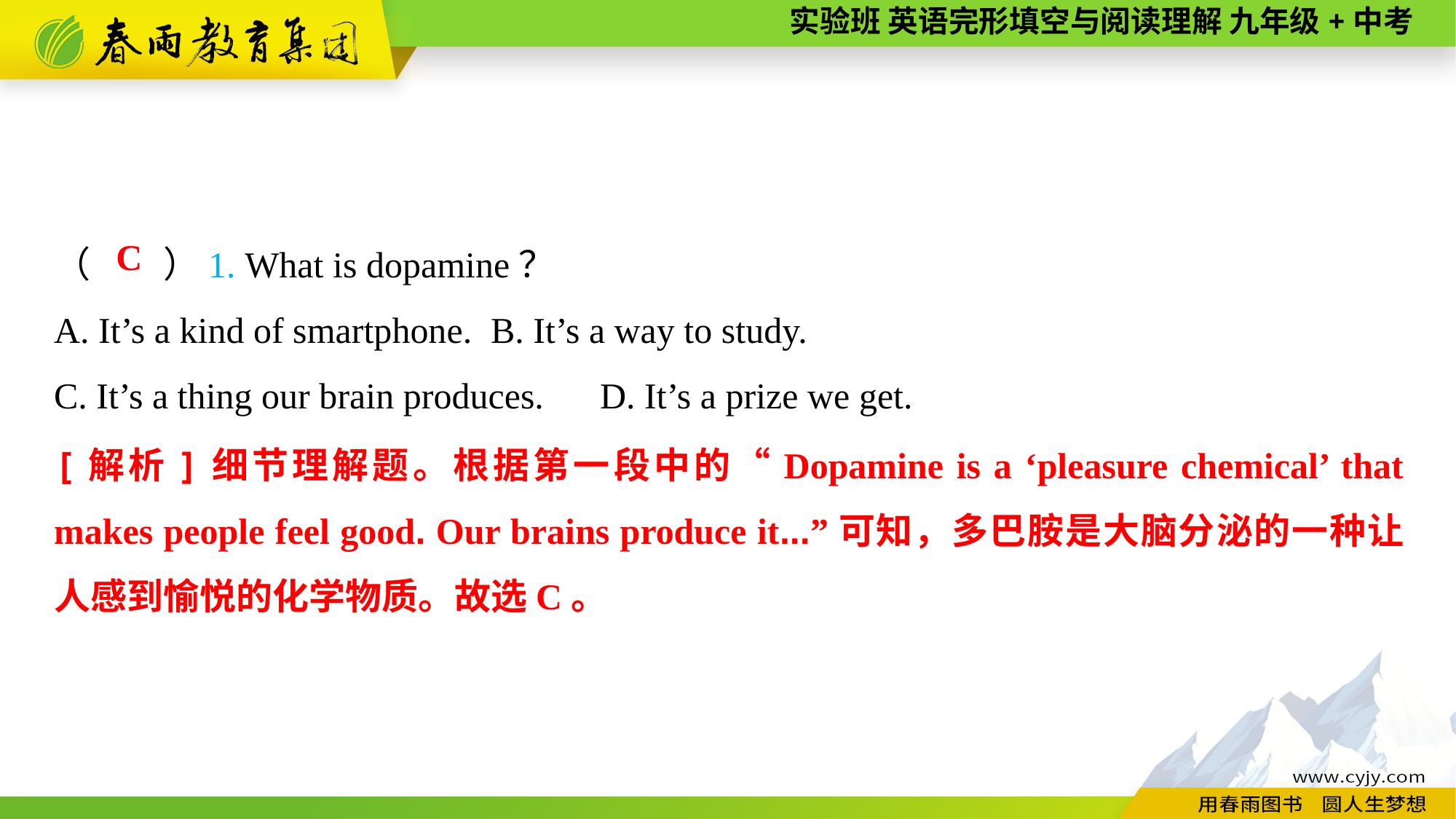

（　　）1. What is dopamine？
A. It’s a kind of smartphone.	B. It’s a way to study.
C. It’s a thing our brain produces.	D. It’s a prize we get.
C
[解析]细节理解题。根据第一段中的“Dopamine is a ‘pleasure chemical’ that makes people feel good. Our brains produce it...”可知，多巴胺是大脑分泌的一种让人感到愉悦的化学物质。故选C。